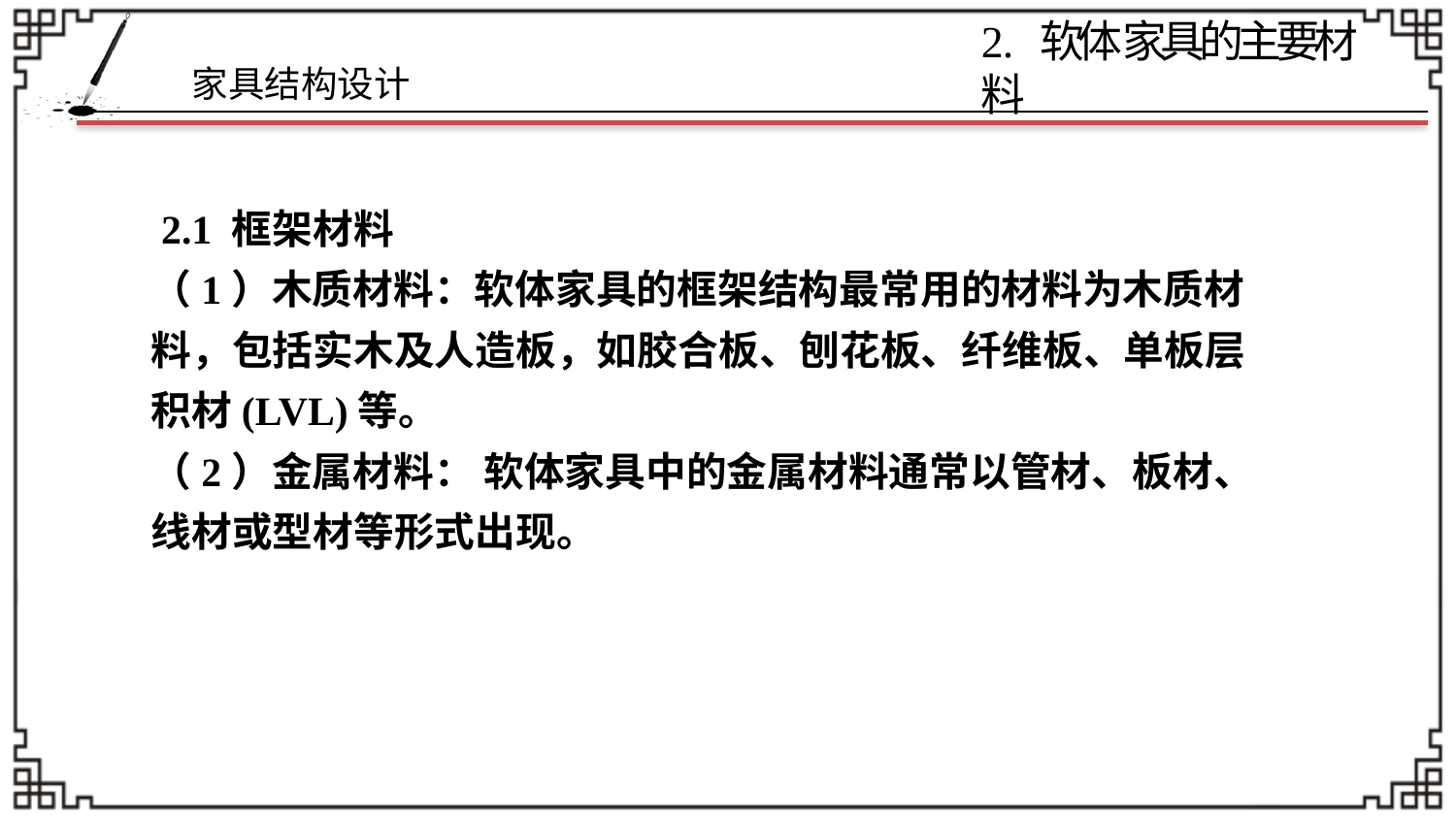

2 .   软体家具的主要材料
 2.1 框架材料
（1）木质材料：软体家具的框架结构最常用的材料为木质材料，包括实木及人造板，如胶合板、刨花板、纤维板、单板层积材(LVL)等。
（2）金属材料： 软体家具中的金属材料通常以管材、板材、线材或型材等形式出现。